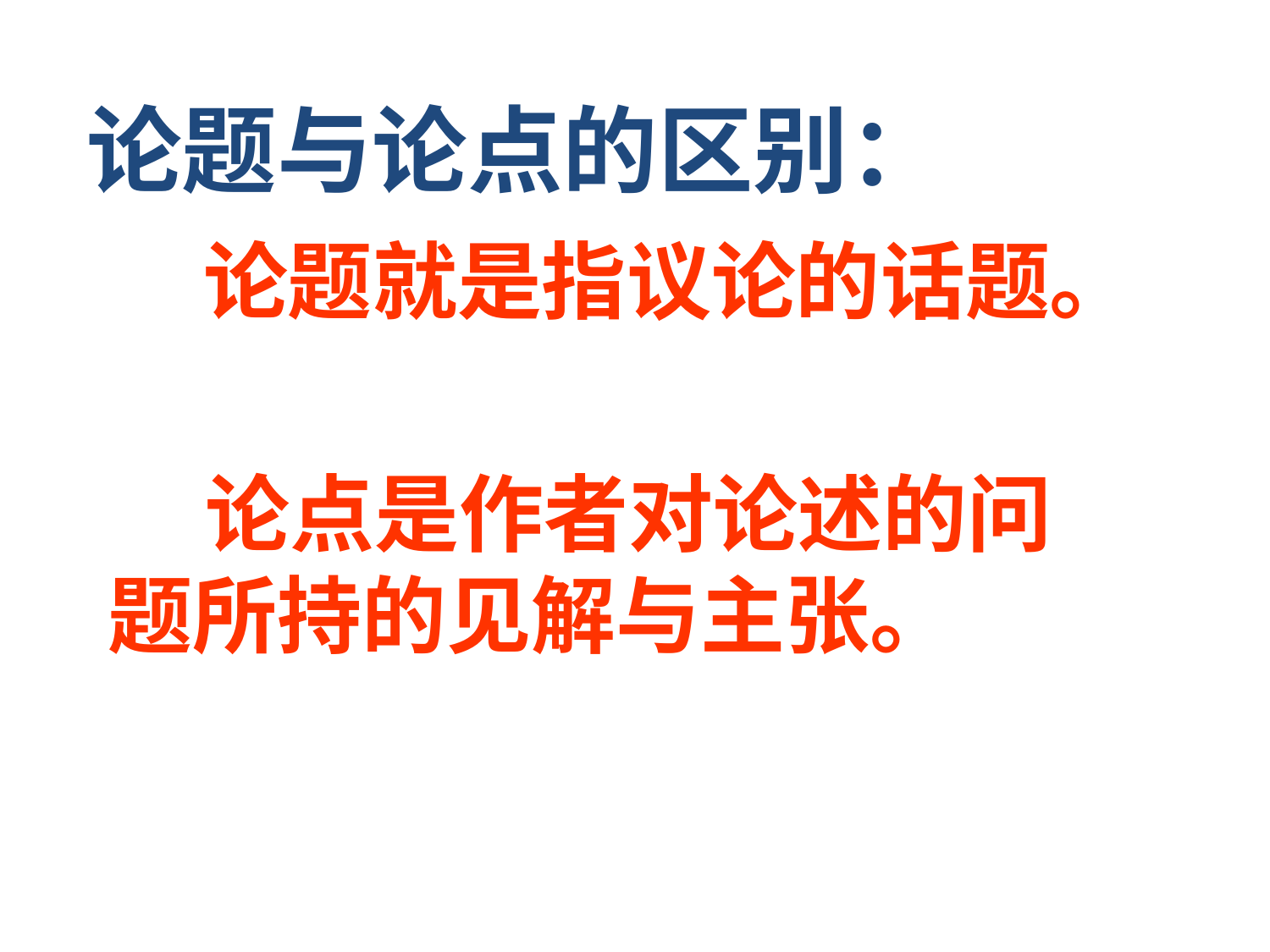

论题与论点的区别：
     论题就是指议论的话题。
    论点是作者对论述的问题所持的见解与主张。